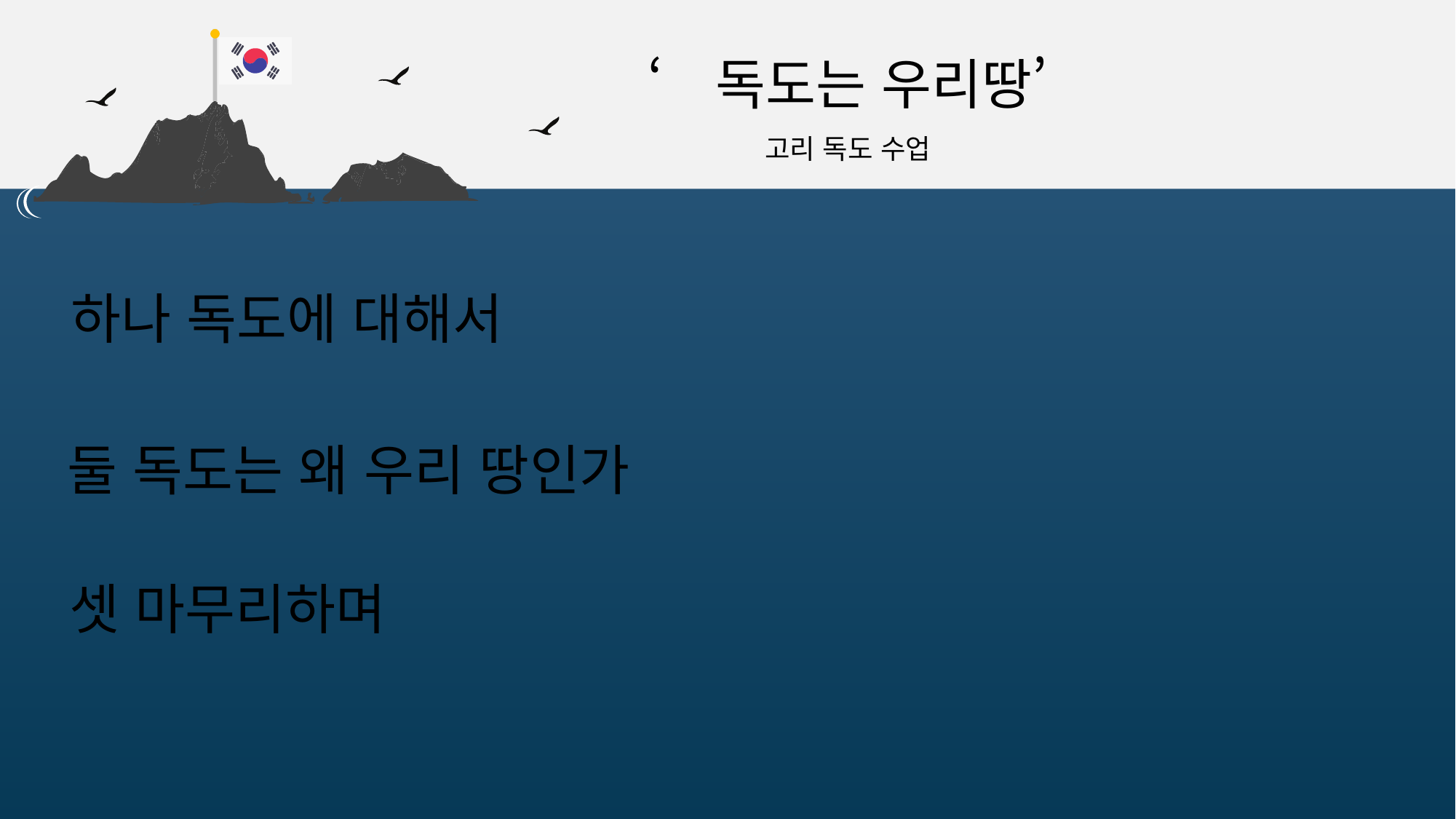

‘독도는 우리땅’
고리 독도 수업

하나 독도에 대해서
둘 독도는 왜 우리 땅인가
셋 마무리하며